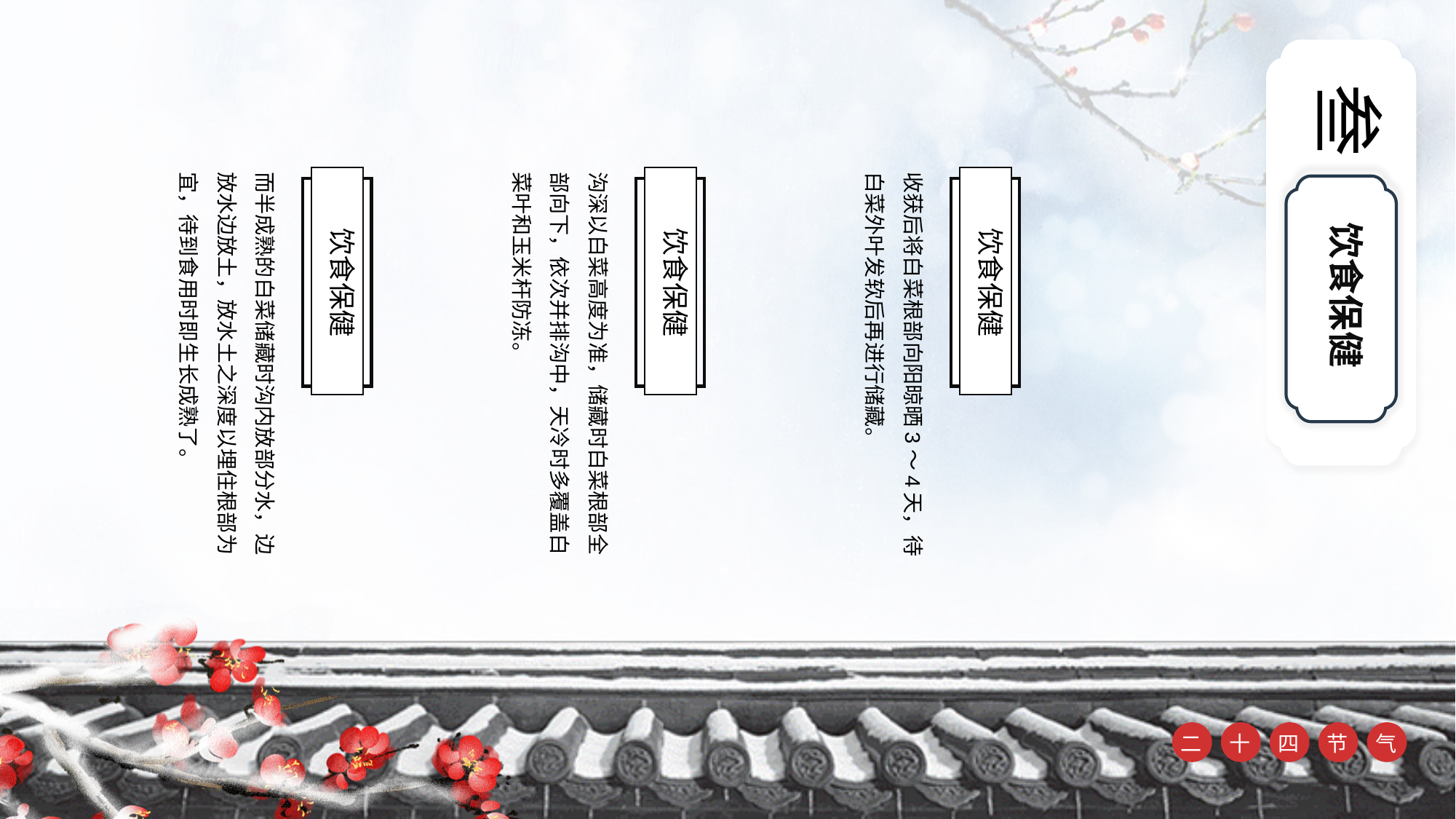

叁

饮食保健
而半成熟的白菜储藏时沟内放部分水，边放水边放土，放水土之深度以埋住根部为宜，待到食用时即生长成熟了。

饮食保健
沟深以白菜高度为准，储藏时白菜根部全部向下，依次并排沟中，天冷时多覆盖白菜叶和玉米杆防冻。

饮食保健
收获后将白菜根部向阳晾晒3～4天，待白菜外叶发软后再进行储藏。

饮食保健